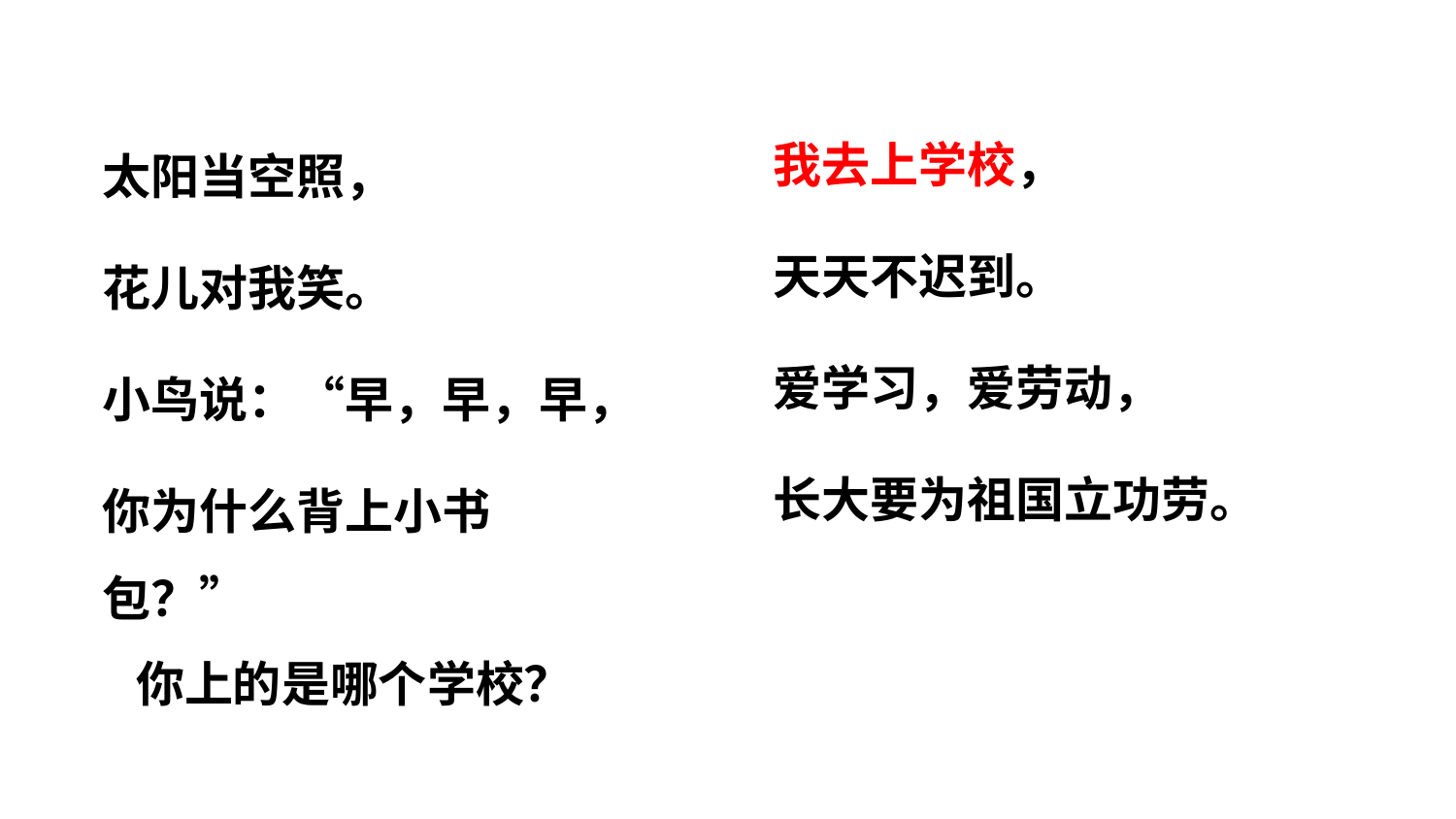

我去上学校，
天天不迟到。
爱学习，爱劳动，
长大要为祖国立功劳。
太阳当空照，
花儿对我笑。
小鸟说：“早，早，早，
你为什么背上小书包？”
你上的是哪个学校？